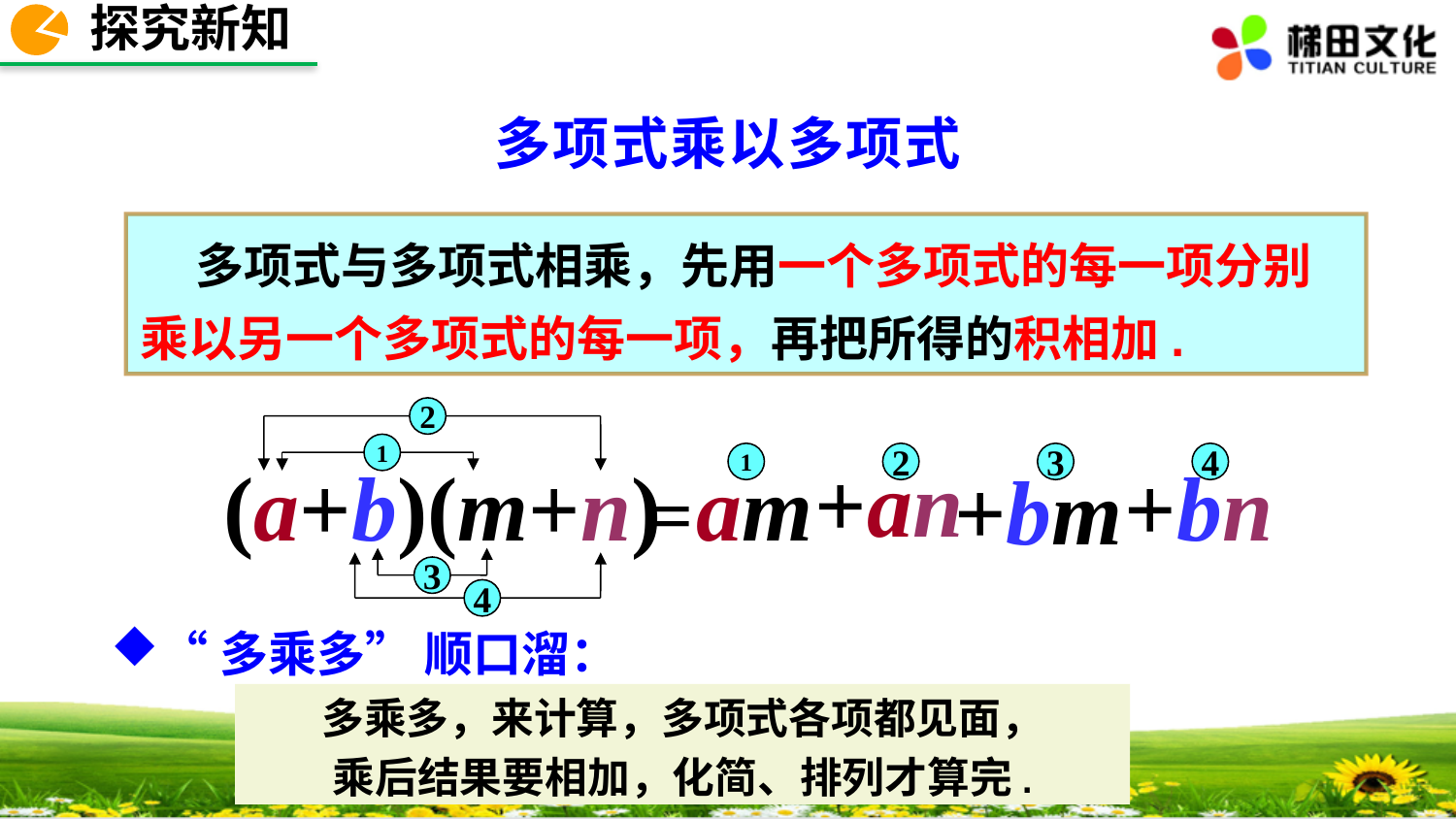

探究新知

多项式乘以多项式
    多项式与多项式相乘，先用一个多项式的每一项分别乘以另一个多项式的每一项，再把所得的积相加.
2

1

+an
(a+b)(m+n)
am
1
2
3
+bn
4
+bm
=

3

4

“多乘多” 顺口溜：
多乘多，来计算，多项式各项都见面，
乘后结果要相加，化简、排列才算完.